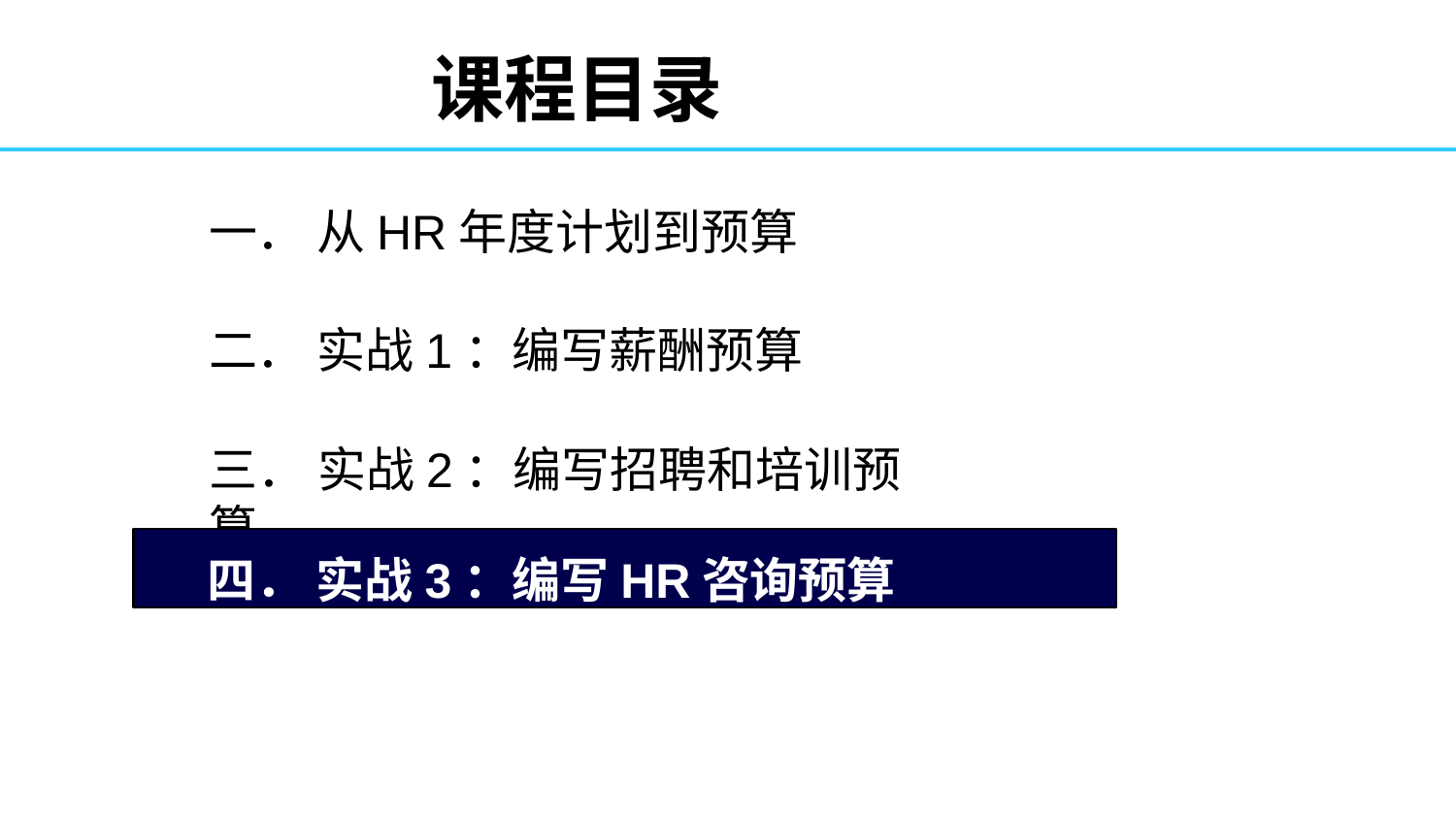

# 课程目录
一． 从HR年度计划到预算

二． 实战1：编写薪酬预算

三． 实战2：编写招聘和培训预算
四． 实战3：编写HR咨询预算